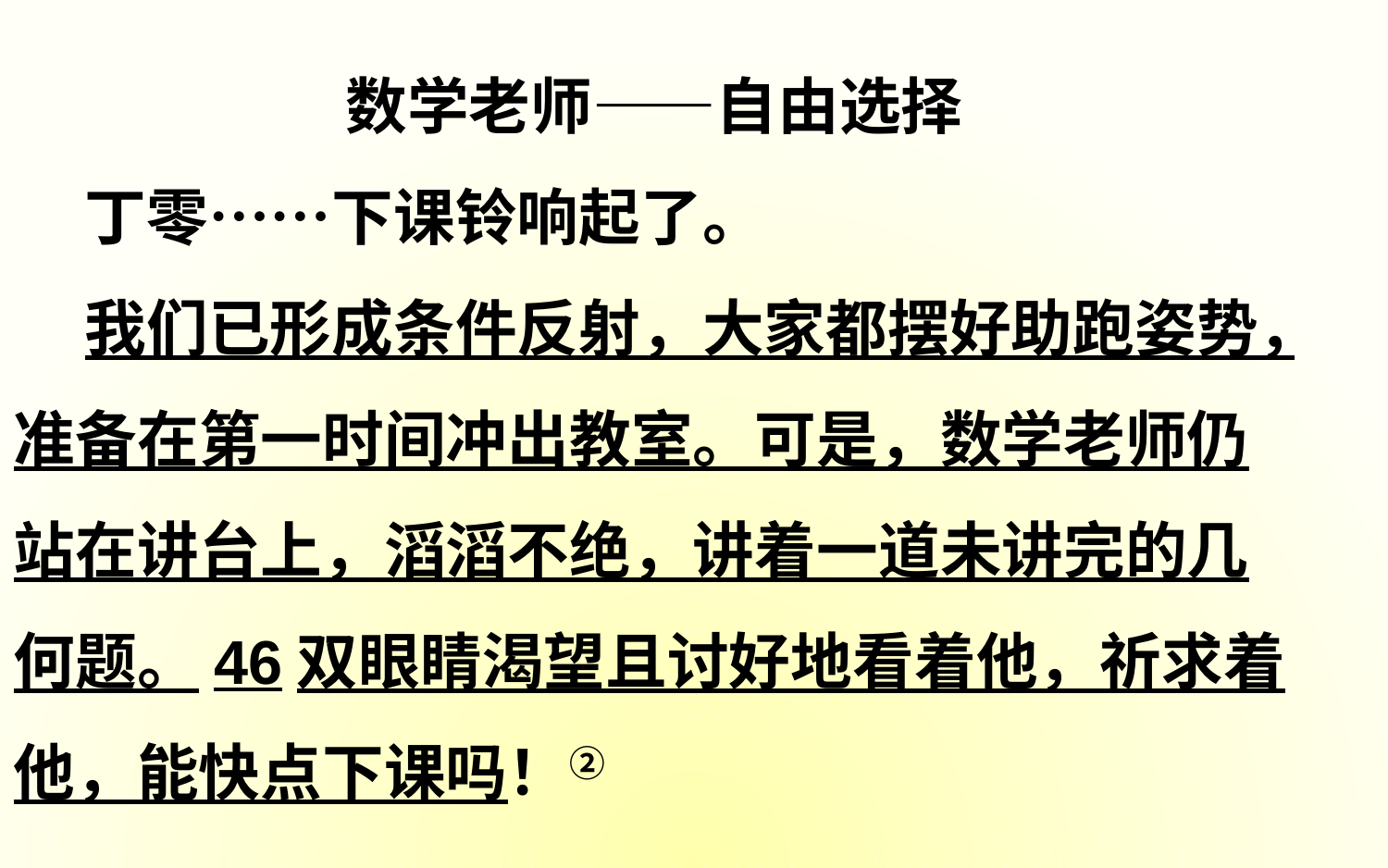

数学老师——自由选择
    丁零……下课铃响起了。
    我们已形成条件反射，大家都摆好助跑姿势，准备在第一时间冲出教室。可是，数学老师仍站在讲台上，滔滔不绝，讲着一道未讲完的几何题。46双眼睛渴望且讨好地看着他，祈求着他，能快点下课吗！②